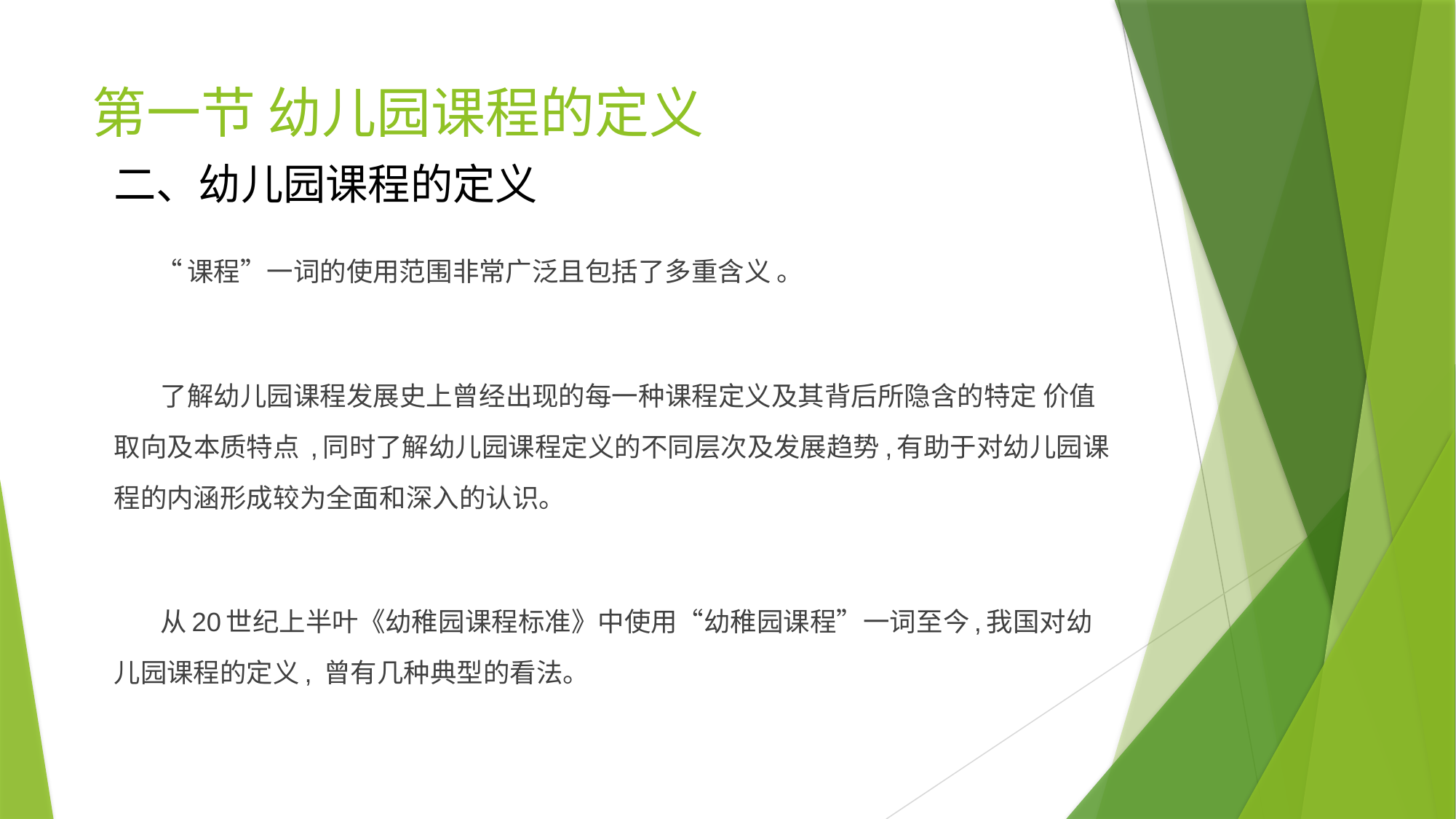

# 第一节 幼儿园课程的定义
二、幼儿园课程的定义
       “课程”一词的使用范围非常广泛且包括了多重含义 。

       了解幼儿园课程发展史上曾经出现的每一种课程定义及其背后所隐含的特定 价值取向及本质特点 ,同时了解幼儿园课程定义的不同层次及发展趋势,有助于对幼儿园课 程的内涵形成较为全面和深入的认识。

       从20世纪上半叶《幼稚园课程标准》中使用“幼稚园课程”一词至今,我国对幼儿园课程的定义, 曾有几种典型的看法。